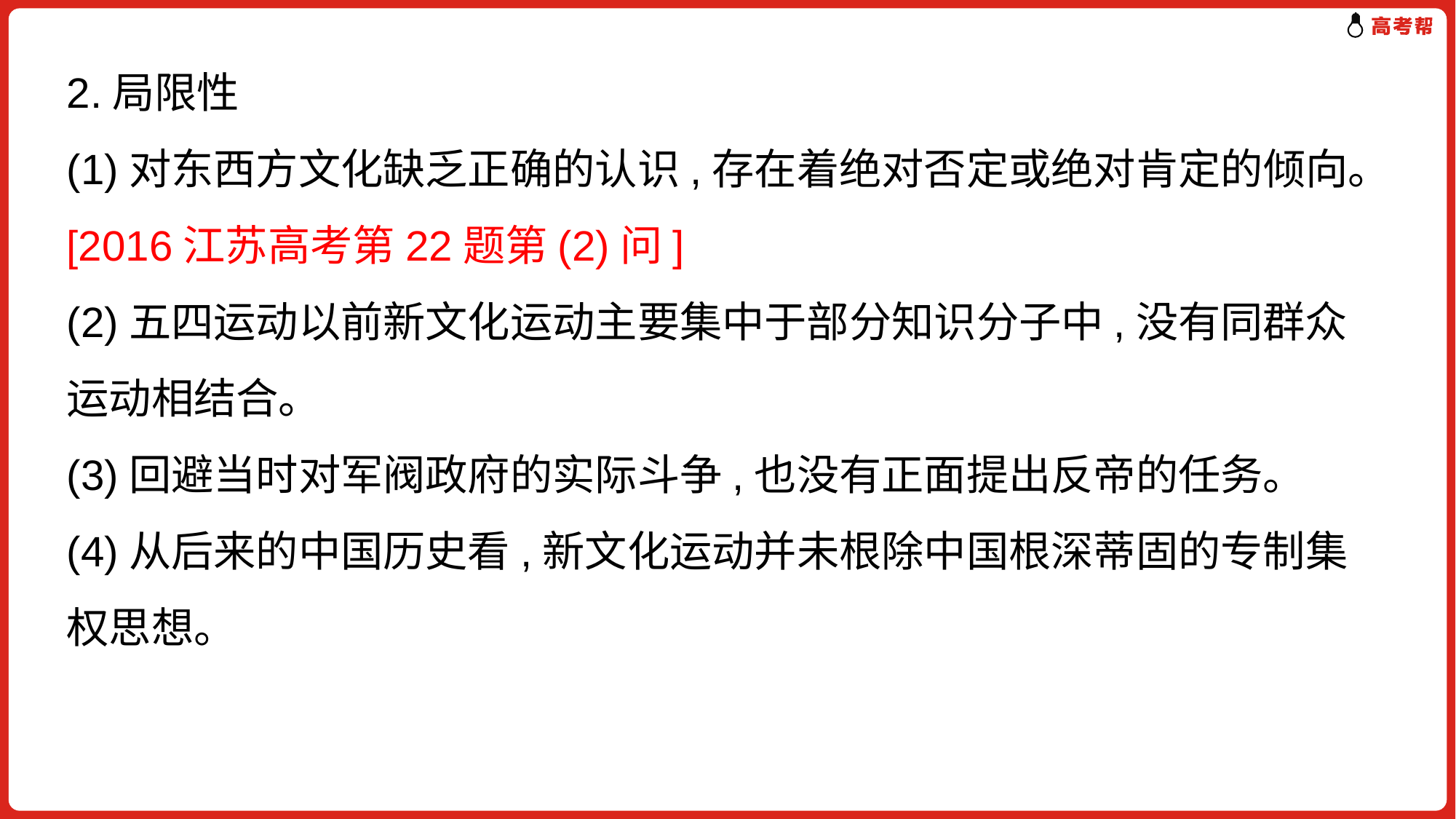

2.局限性
(1)对东西方文化缺乏正确的认识,存在着绝对否定或绝对肯定的倾向。[2016江苏高考第22题第(2)问]
(2)五四运动以前新文化运动主要集中于部分知识分子中,没有同群众运动相结合。
(3)回避当时对军阀政府的实际斗争,也没有正面提出反帝的任务。
(4)从后来的中国历史看,新文化运动并未根除中国根深蒂固的专制集权思想。